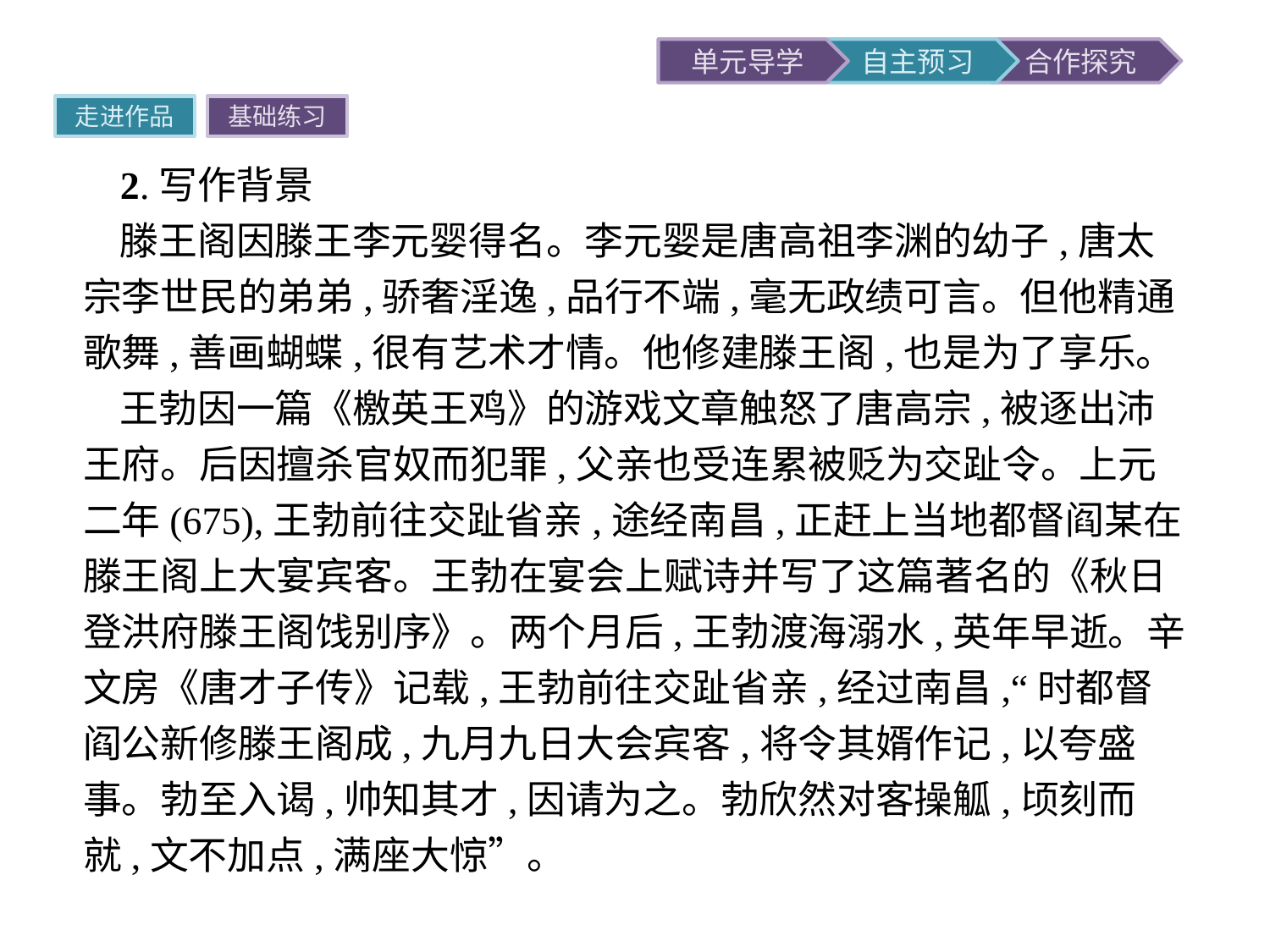

走进作品
基础练习
2.写作背景
滕王阁因滕王李元婴得名。李元婴是唐高祖李渊的幼子,唐太宗李世民的弟弟,骄奢淫逸,品行不端,毫无政绩可言。但他精通歌舞,善画蝴蝶,很有艺术才情。他修建滕王阁,也是为了享乐。
王勃因一篇《檄英王鸡》的游戏文章触怒了唐高宗,被逐出沛王府。后因擅杀官奴而犯罪,父亲也受连累被贬为交趾令。上元二年(675),王勃前往交趾省亲,途经南昌,正赶上当地都督阎某在滕王阁上大宴宾客。王勃在宴会上赋诗并写了这篇著名的《秋日登洪府滕王阁饯别序》。两个月后,王勃渡海溺水,英年早逝。辛文房《唐才子传》记载,王勃前往交趾省亲,经过南昌,“时都督阎公新修滕王阁成,九月九日大会宾客,将令其婿作记,以夸盛事。勃至入谒,帅知其才,因请为之。勃欣然对客操觚,顷刻而就,文不加点,满座大惊”。